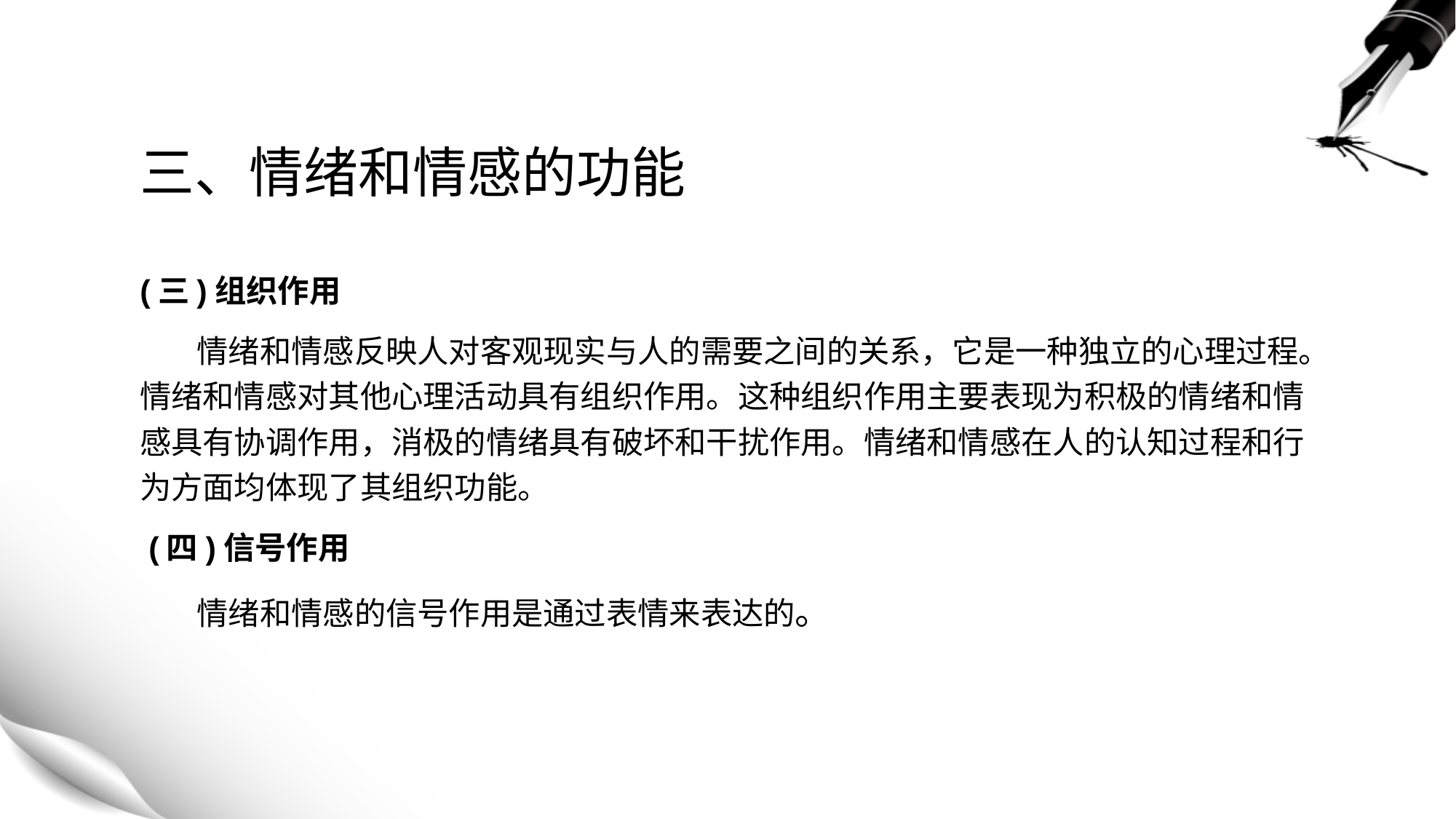

# 三、情绪和情感的功能
(三)组织作用
       情绪和情感反映人对客观现实与人的需要之间的关系，它是一种独立的心理过程。情绪和情感对其他心理活动具有组织作用。这种组织作用主要表现为积极的情绪和情感具有协调作用，消极的情绪具有破坏和干扰作用。情绪和情感在人的认知过程和行为方面均体现了其组织功能。
 (四)信号作用
       情绪和情感的信号作用是通过表情来表达的。